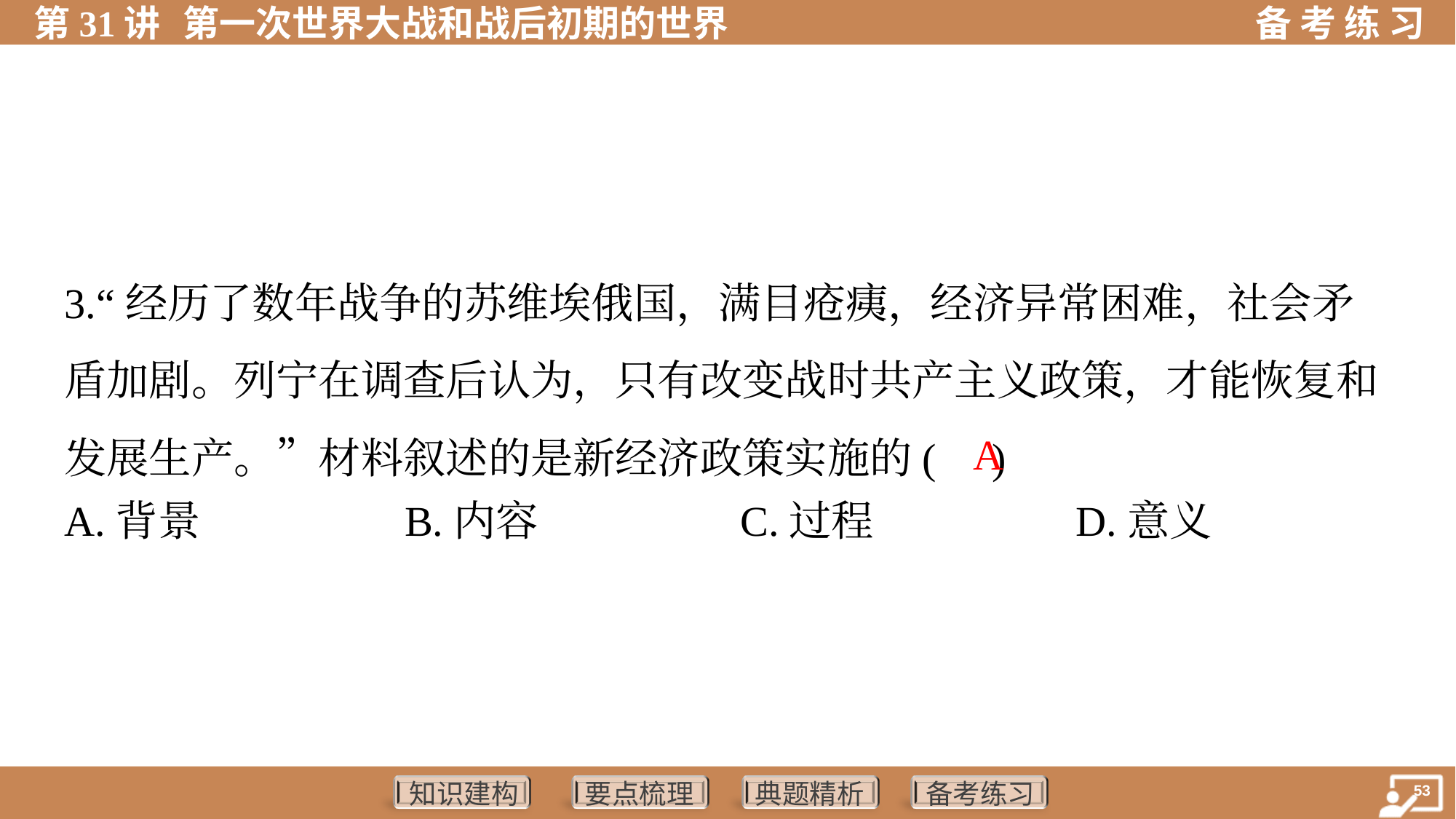

3.“经历了数年战争的苏维埃俄国，满目疮痍，经济异常困难，社会矛
盾加剧。列宁在调查后认为，只有改变战时共产主义政策，才能恢复和
发展生产。”材料叙述的是新经济政策实施的(     )
   A
A.背景	B.内容	C.过程	D.意义